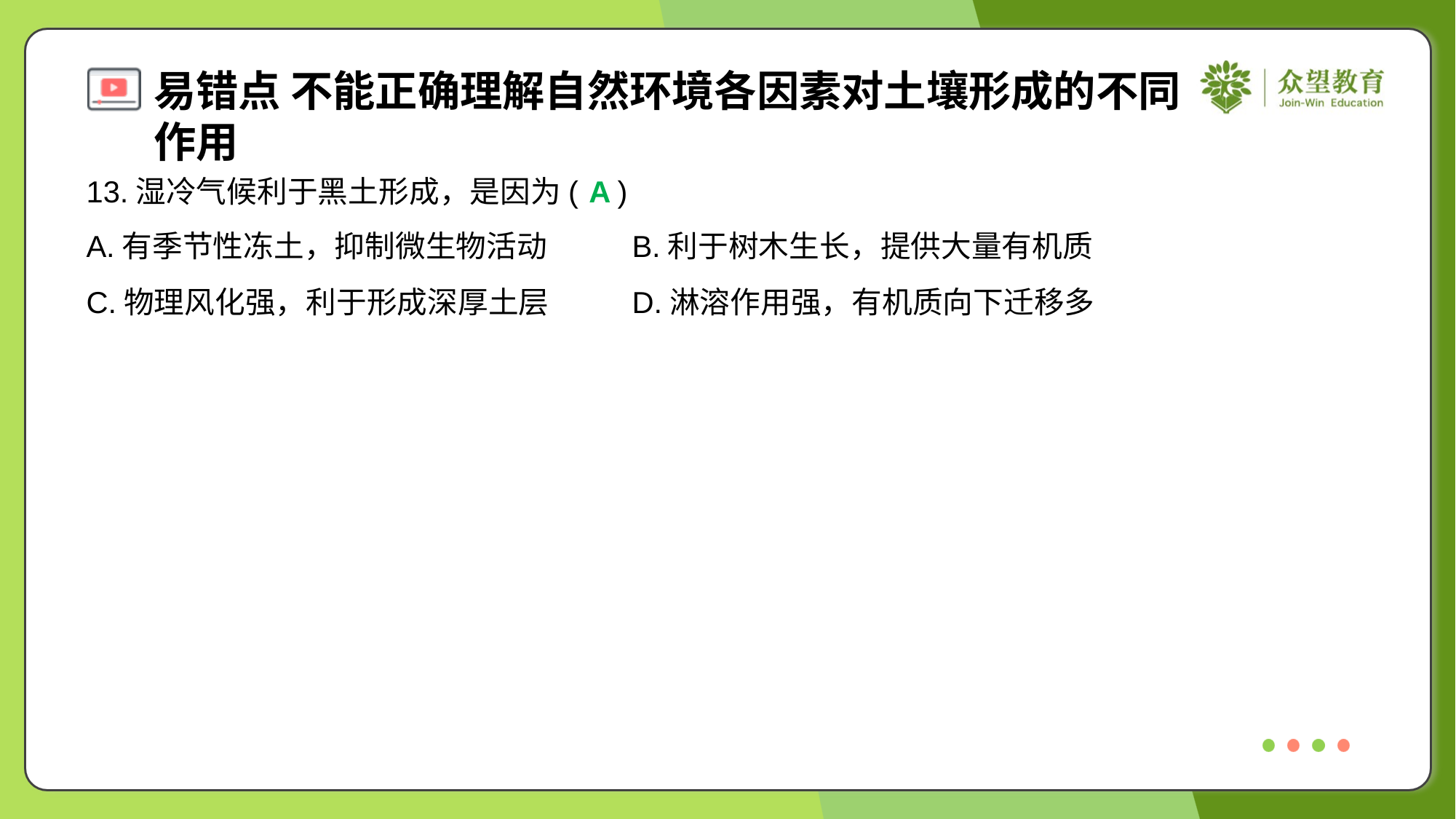

13.湿冷气候利于黑土形成，是因为(     )
A
A.有季节性冻土，抑制微生物活动	B.利于树木生长，提供大量有机质
C.物理风化强，利于形成深厚土层	D.淋溶作用强，有机质向下迁移多